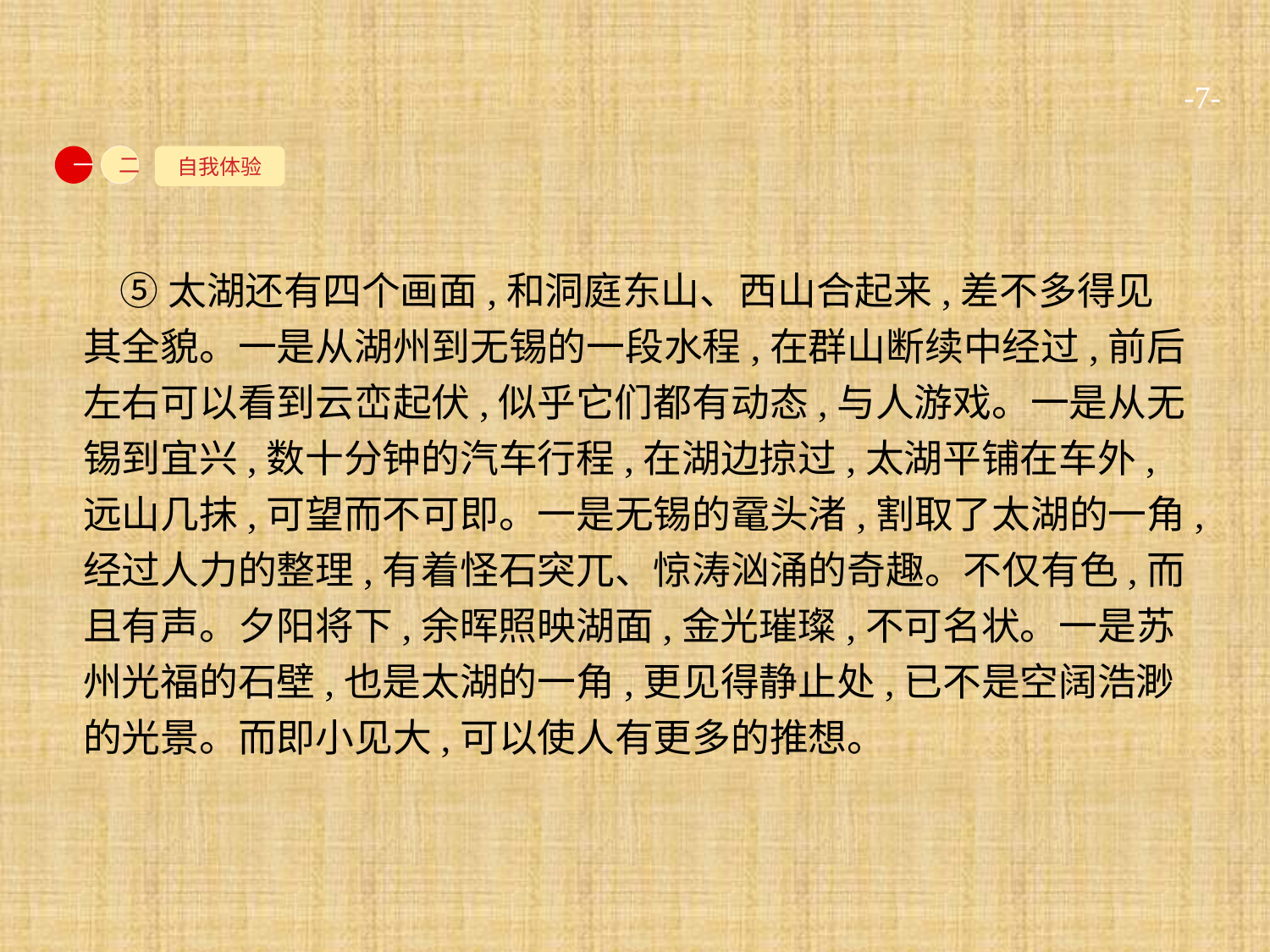

-7-
自我体验
一
二
⑤太湖还有四个画面,和洞庭东山、西山合起来,差不多得见其全貌。一是从湖州到无锡的一段水程,在群山断续中经过,前后左右可以看到云峦起伏,似乎它们都有动态,与人游戏。一是从无锡到宜兴,数十分钟的汽车行程,在湖边掠过,太湖平铺在车外,远山几抹,可望而不可即。一是无锡的鼋头渚,割取了太湖的一角,经过人力的整理,有着怪石突兀、惊涛汹涌的奇趣。不仅有色,而且有声。夕阳将下,余晖照映湖面,金光璀璨,不可名状。一是苏州光福的石壁,也是太湖的一角,更见得静止处,已不是空阔浩渺的光景。而即小见大,可以使人有更多的推想。